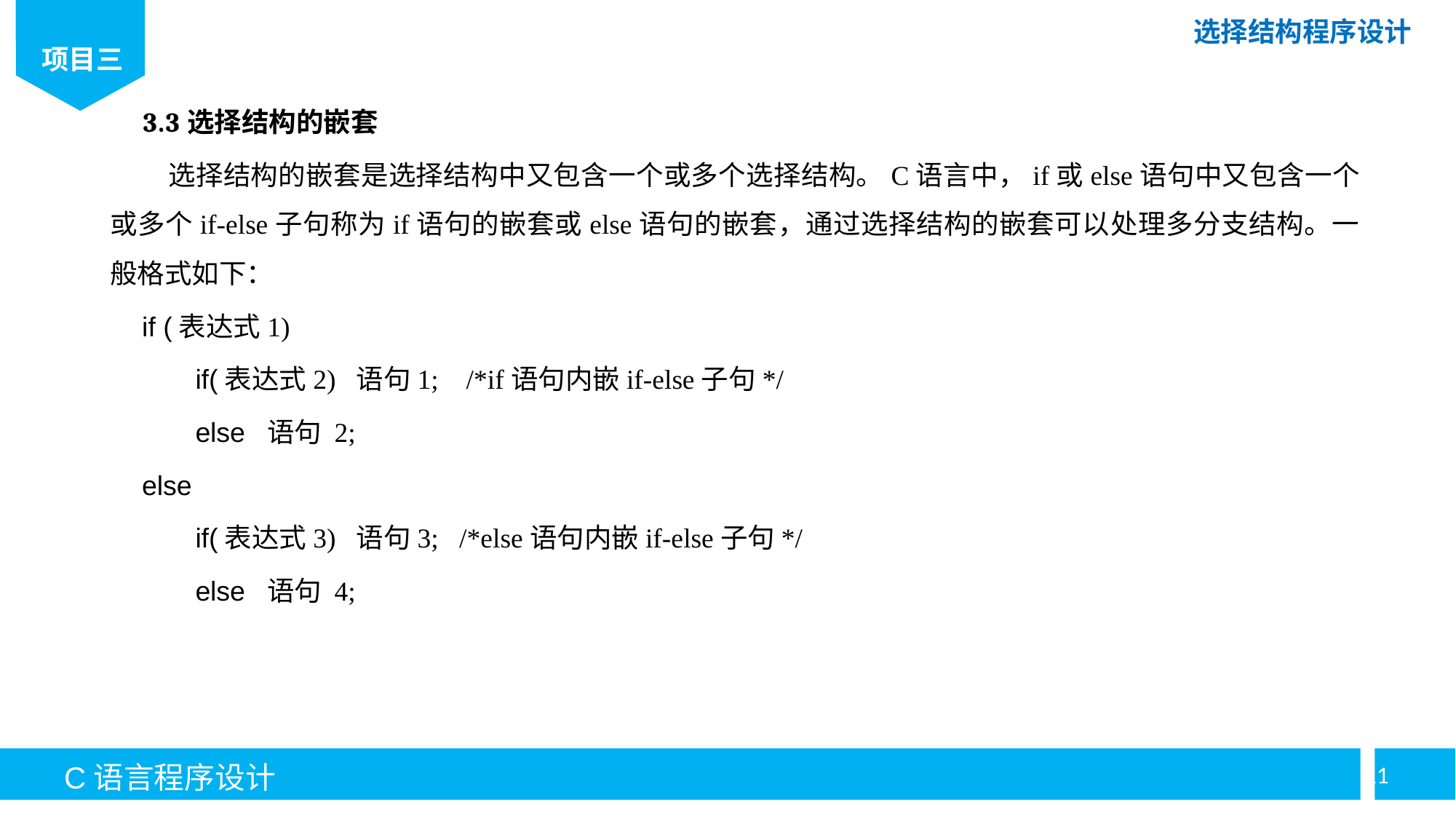

3.3选择结构的嵌套
   选择结构的嵌套是选择结构中又包含一个或多个选择结构。C语言中，if或else语句中又包含一个或多个if-else子句称为if语句的嵌套或else语句的嵌套，通过选择结构的嵌套可以处理多分支结构。一般格式如下：
if (表达式1)
       if(表达式2)  语句1;    /*if语句内嵌if-else子句*/
       else  语句 2;
else
       if(表达式3)  语句3;   /*else语句内嵌if-else子句*/
       else  语句 4;